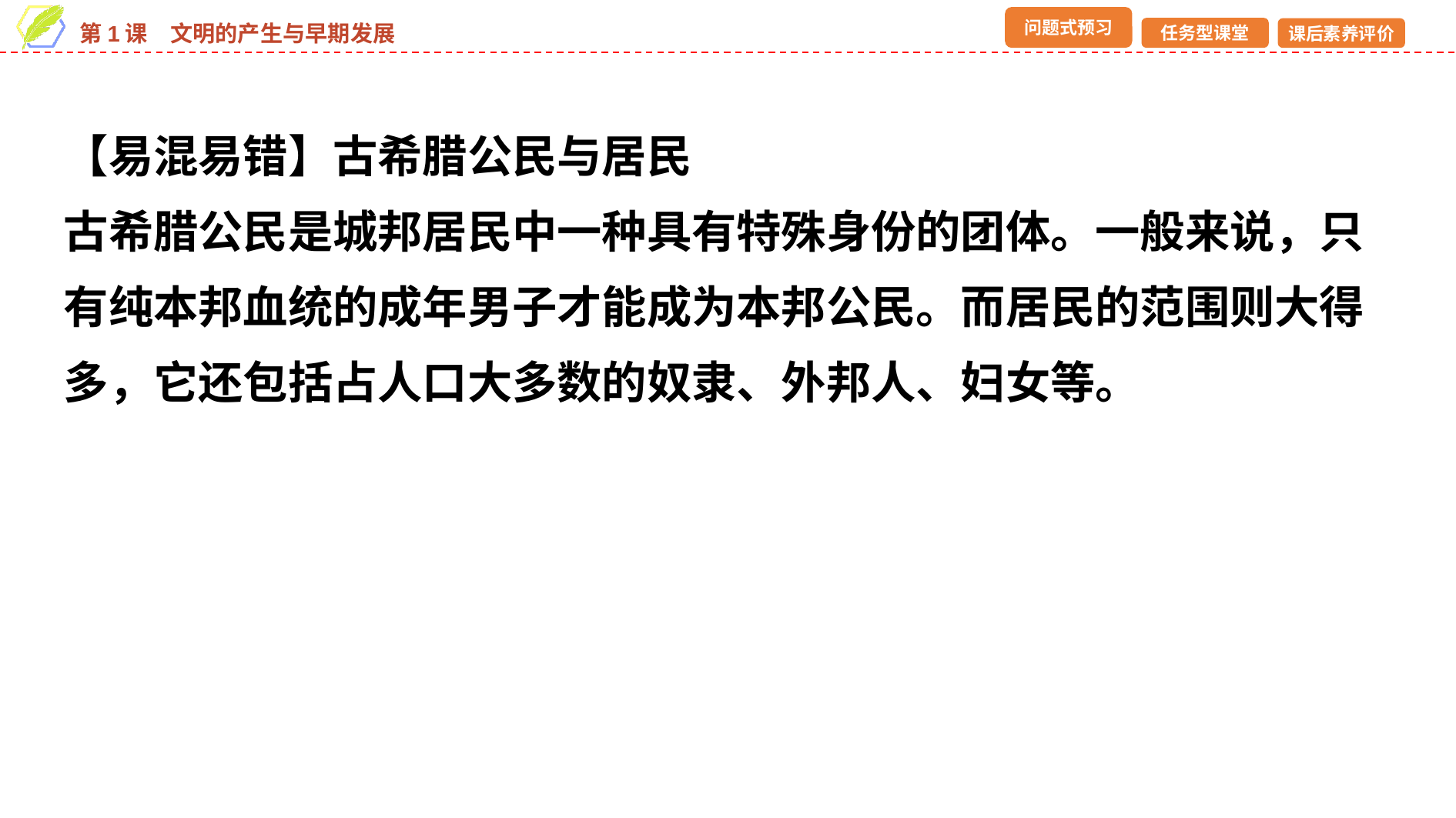

【易混易错】古希腊公民与居民
古希腊公民是城邦居民中一种具有特殊身份的团体。一般来说，只有纯本邦血统的成年男子才能成为本邦公民。而居民的范围则大得多，它还包括占人口大多数的奴隶、外邦人、妇女等。